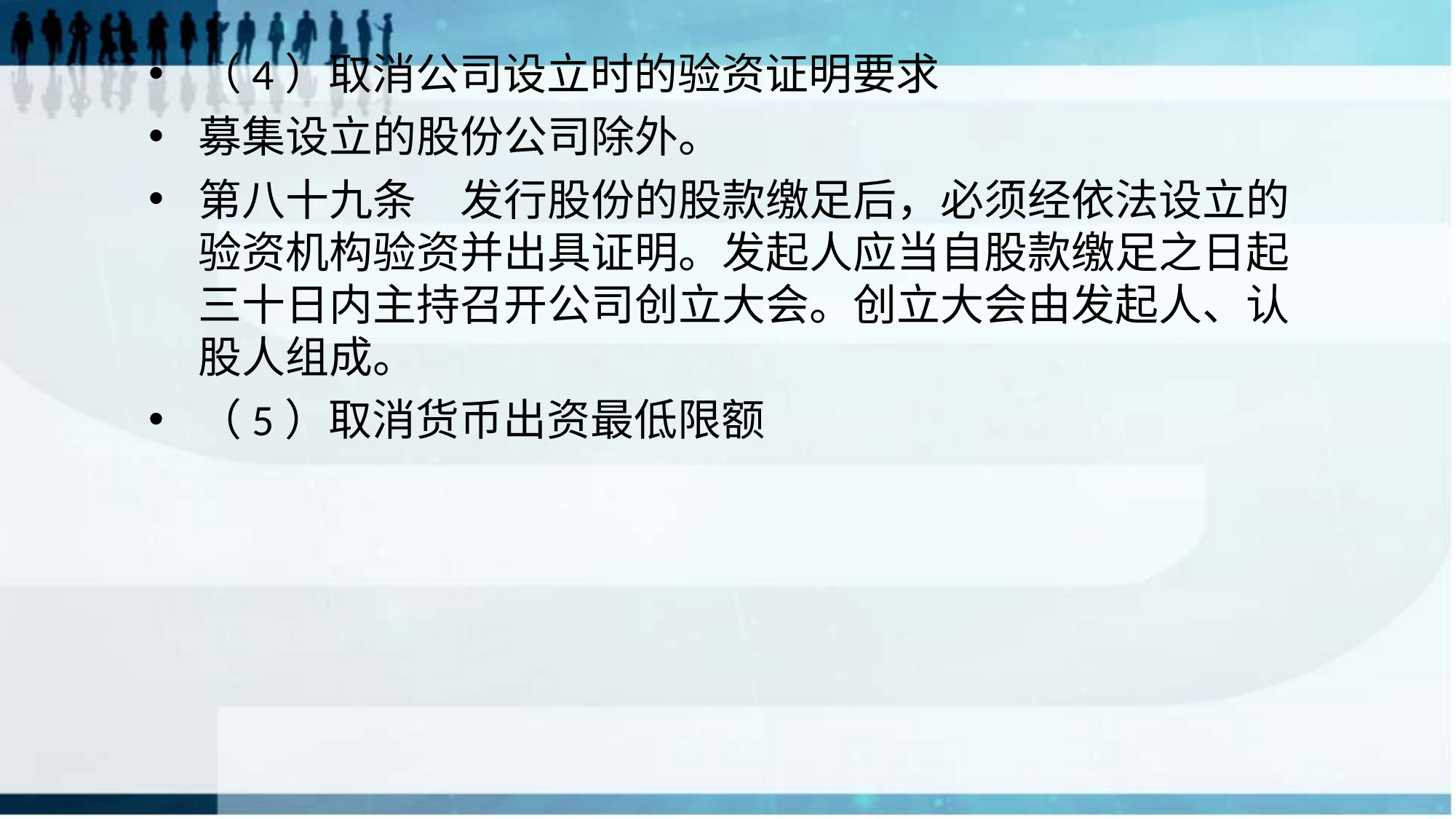

（4）取消公司设立时的验资证明要求
募集设立的股份公司除外。
第八十九条　发行股份的股款缴足后，必须经依法设立的验资机构验资并出具证明。发起人应当自股款缴足之日起三十日内主持召开公司创立大会。创立大会由发起人、认股人组成。
（5）取消货币出资最低限额
#